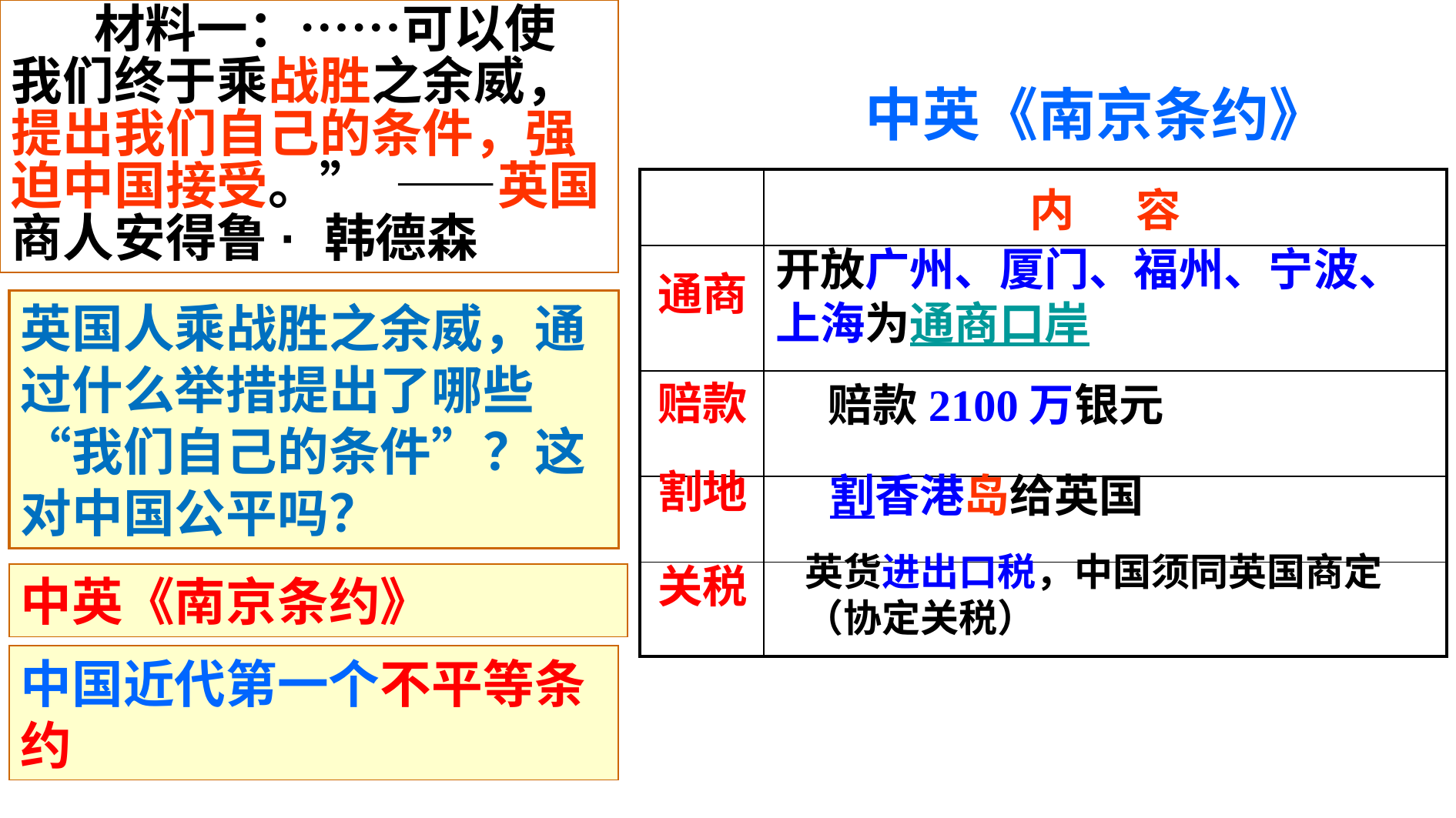

材料一：……可以使我们终于乘战胜之余威，提出我们自己的条件，强迫中国接受。”  ——英国商人安得鲁· 韩德森
中英《南京条约》
|  | 内 容 |
| --- | --- |
|  |  |
|  |  |
|  |  |
|  |  |
开放广州、厦门、福州、宁波、上海为通商口岸
通商
英国人乘战胜之余威，通过什么举措提出了哪些“我们自己的条件”？这对中国公平吗？
赔款
赔款2100万银元
割地
割香港岛给英国
英货进出口税，中国须同英国商定（协定关税）
关税
中英《南京条约》
中国近代第一个不平等条约